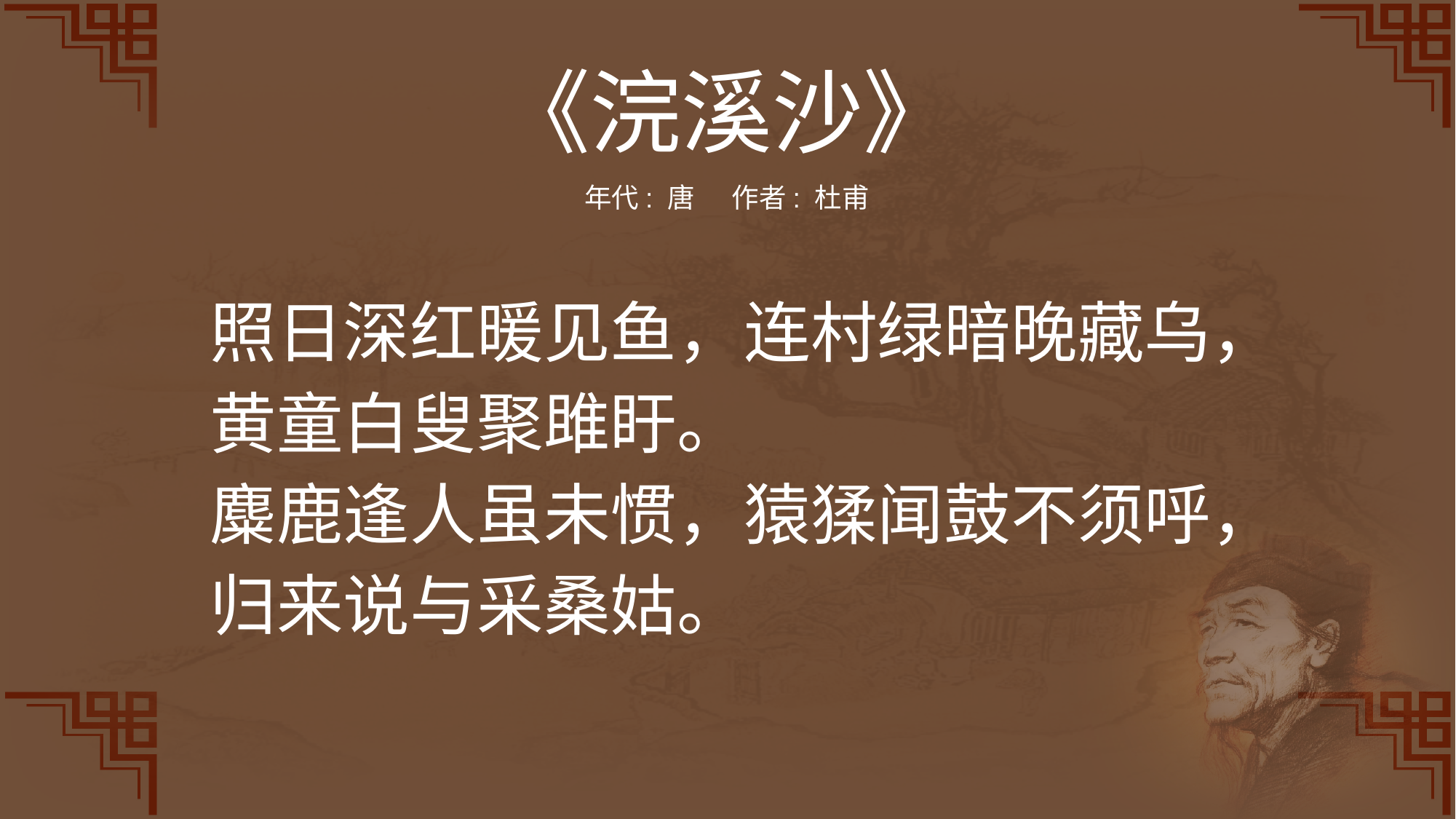

《浣溪沙》
年代: 唐      作者: 杜甫
照日深红暖见鱼，连村绿暗晚藏乌，黄童白叟聚雎盱。
麋鹿逢人虽未惯，猿猱闻鼓不须呼，归来说与采桑姑。
.